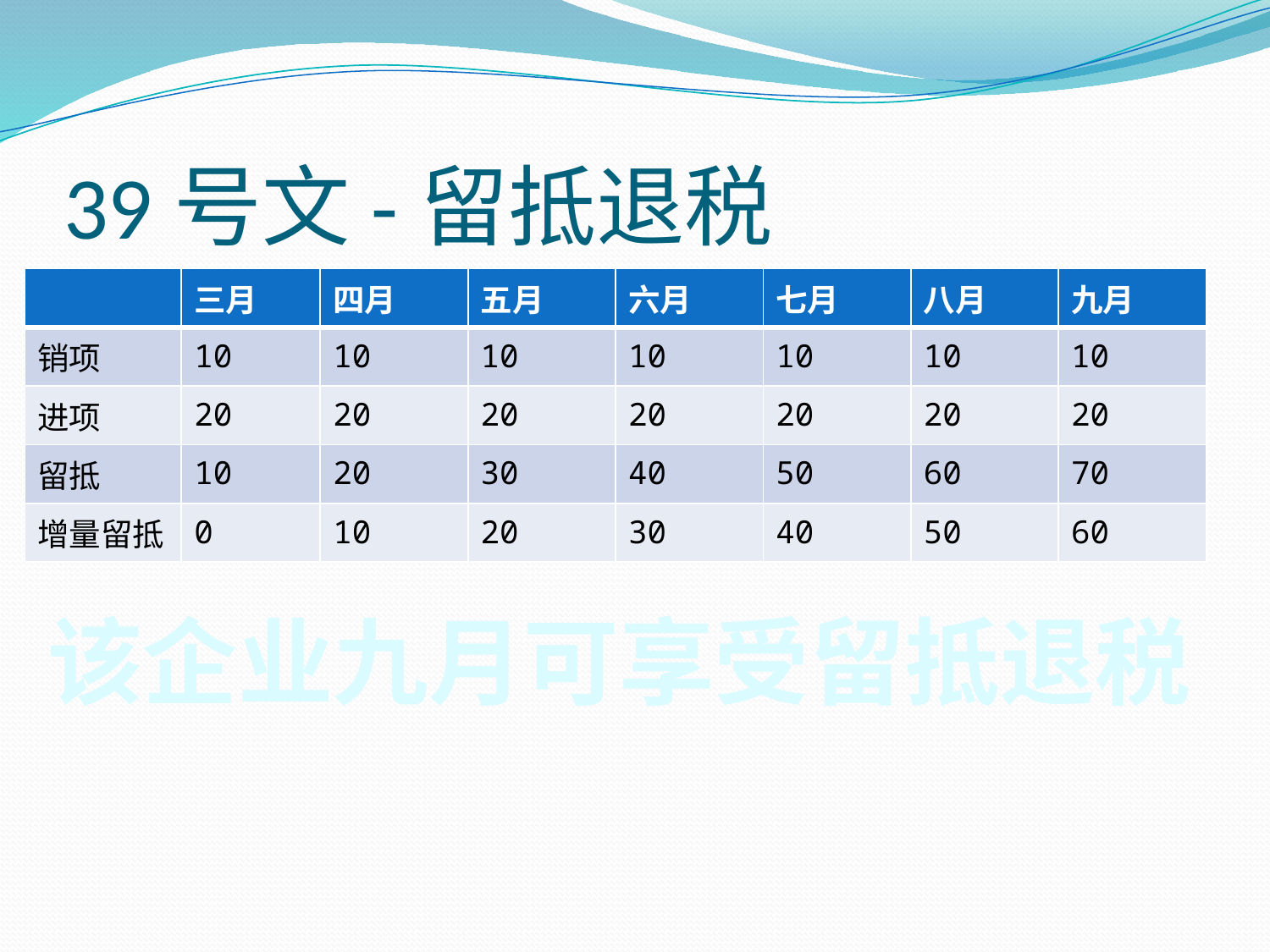

# 39号文-留抵退税
|  | 三月 | 四月 | 五月 | 六月 | 七月 | 八月 | 九月 |
| --- | --- | --- | --- | --- | --- | --- | --- |
| 销项 | 10 | 10 | 10 | 10 | 10 | 10 | 10 |
| 进项 | 20 | 20 | 20 | 20 | 20 | 20 | 20 |
| 留抵 | 10 | 20 | 30 | 40 | 50 | 60 | 70 |
| 增量留抵 | 0 | 10 | 20 | 30 | 40 | 50 | 60 |
该企业九月可享受留抵退税